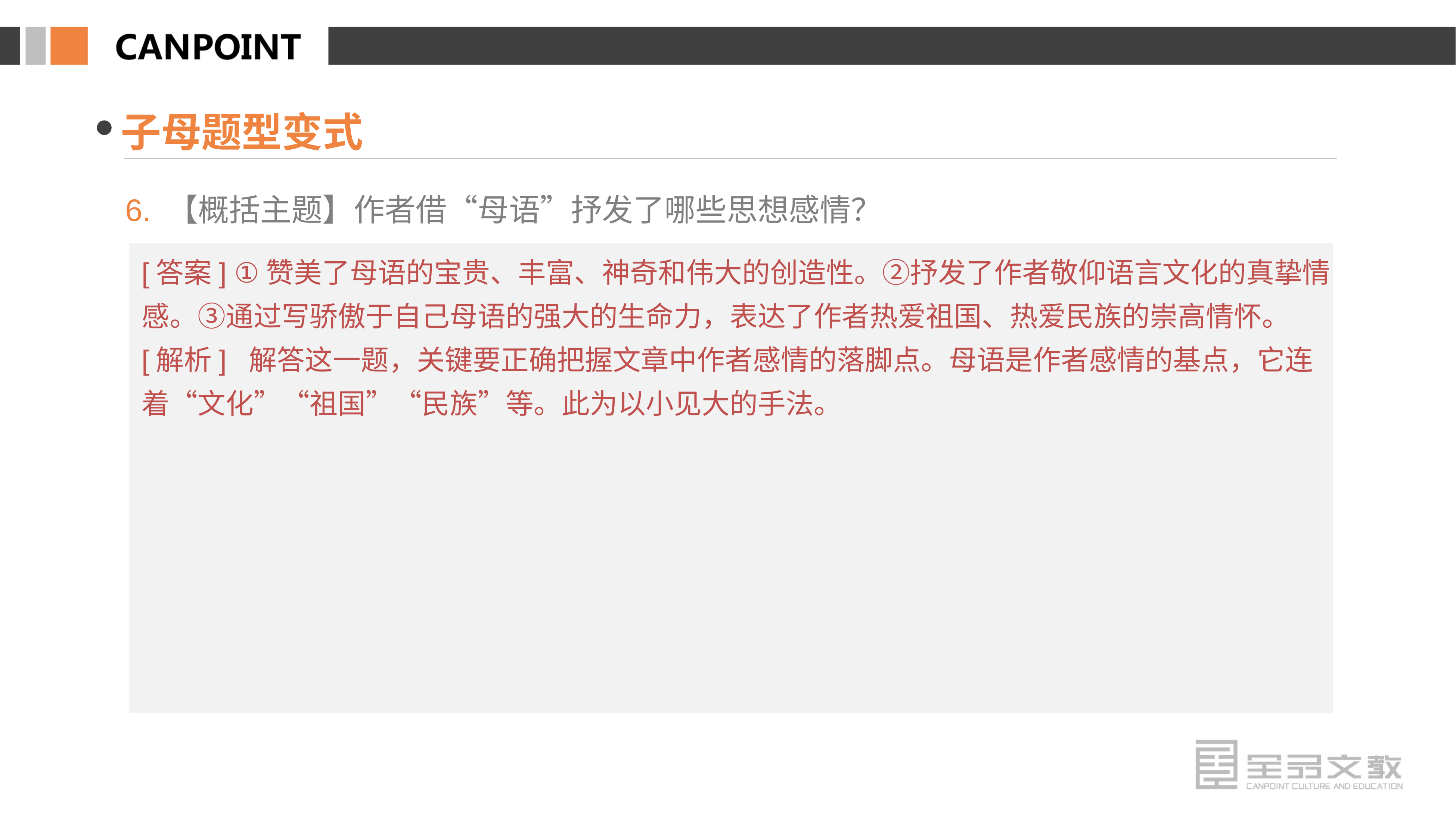

子母题型变式

6. 【概括主题】作者借“母语”抒发了哪些思想感情？
[答案] ①赞美了母语的宝贵、丰富、神奇和伟大的创造性。②抒发了作者敬仰语言文化的真挚情感。③通过写骄傲于自己母语的强大的生命力，表达了作者热爱祖国、热爱民族的崇高情怀。
[解析]  解答这一题，关键要正确把握文章中作者感情的落脚点。母语是作者感情的基点，它连着“文化”“祖国”“民族”等。此为以小见大的手法。